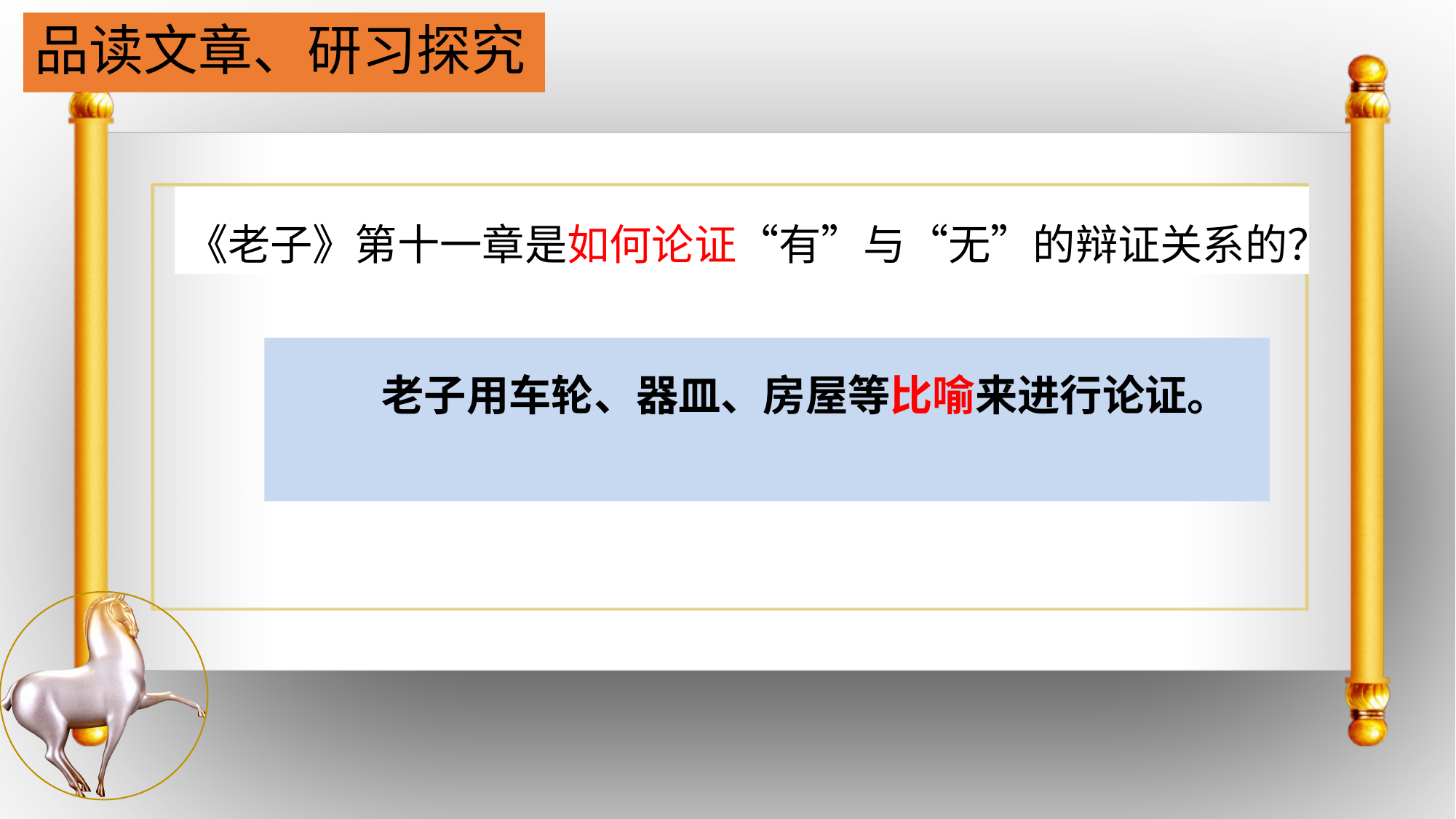

# 品读文章、研习探究
《老子》第十一章是如何论证“有”与“无”的辩证关系的？
          老子用车轮、器皿、房屋等比喻来进行论证。